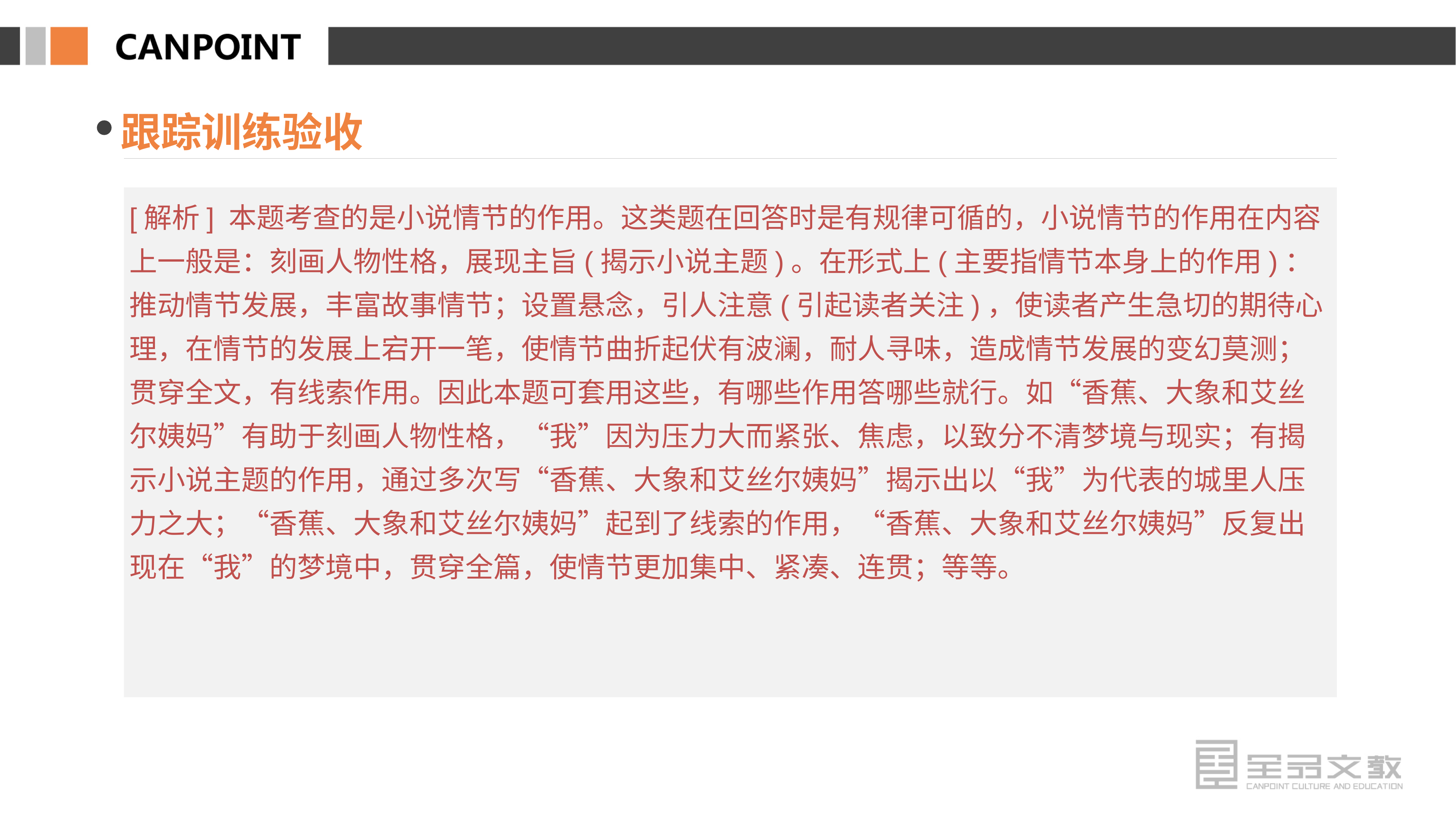

跟踪训练验收

[解析] 本题考查的是小说情节的作用。这类题在回答时是有规律可循的，小说情节的作用在内容上一般是：刻画人物性格，展现主旨(揭示小说主题)。在形式上(主要指情节本身上的作用)：推动情节发展，丰富故事情节；设置悬念，引人注意(引起读者关注)，使读者产生急切的期待心理，在情节的发展上宕开一笔，使情节曲折起伏有波澜，耐人寻味，造成情节发展的变幻莫测；贯穿全文，有线索作用。因此本题可套用这些，有哪些作用答哪些就行。如“香蕉、大象和艾丝尔姨妈”有助于刻画人物性格，“我”因为压力大而紧张、焦虑，以致分不清梦境与现实；有揭示小说主题的作用，通过多次写“香蕉、大象和艾丝尔姨妈”揭示出以“我”为代表的城里人压力之大；“香蕉、大象和艾丝尔姨妈”起到了线索的作用，“香蕉、大象和艾丝尔姨妈”反复出现在“我”的梦境中，贯穿全篇，使情节更加集中、紧凑、连贯；等等。